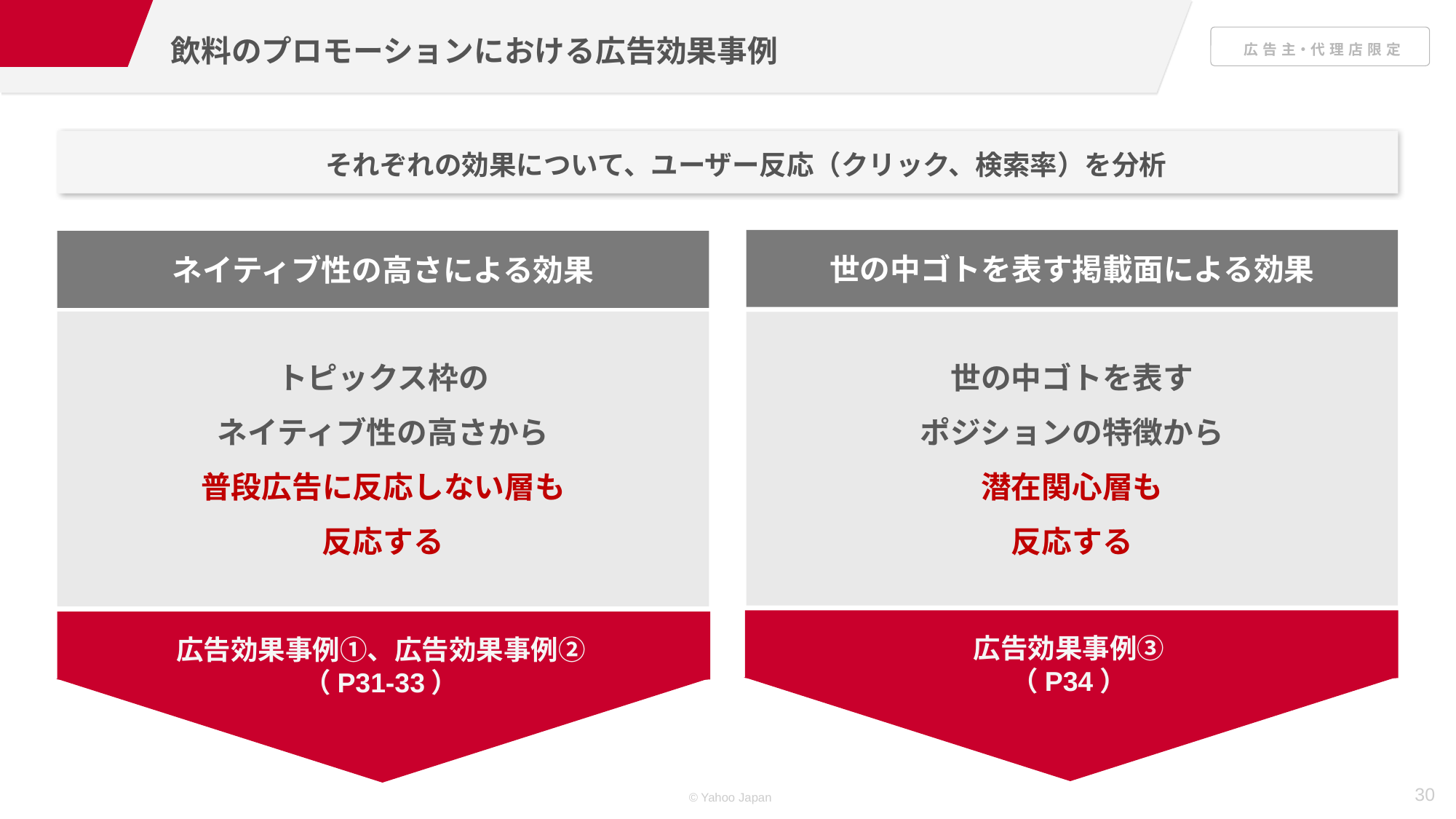

飲料のプロモーションにおける広告効果事例
それぞれの効果について、ユーザー反応（クリック、検索率）を分析
世の中ゴトを表す掲載面による効果
ネイティブ性の高さによる効果
トピックス枠の

ネイティブ性の高さから

普段広告に反応しない層も

反応する
世の中ゴトを表す

ポジションの特徴から

潜在関心層も

反応する

広告効果事例③
（P34）

広告効果事例①、広告効果事例②
（P31-33）